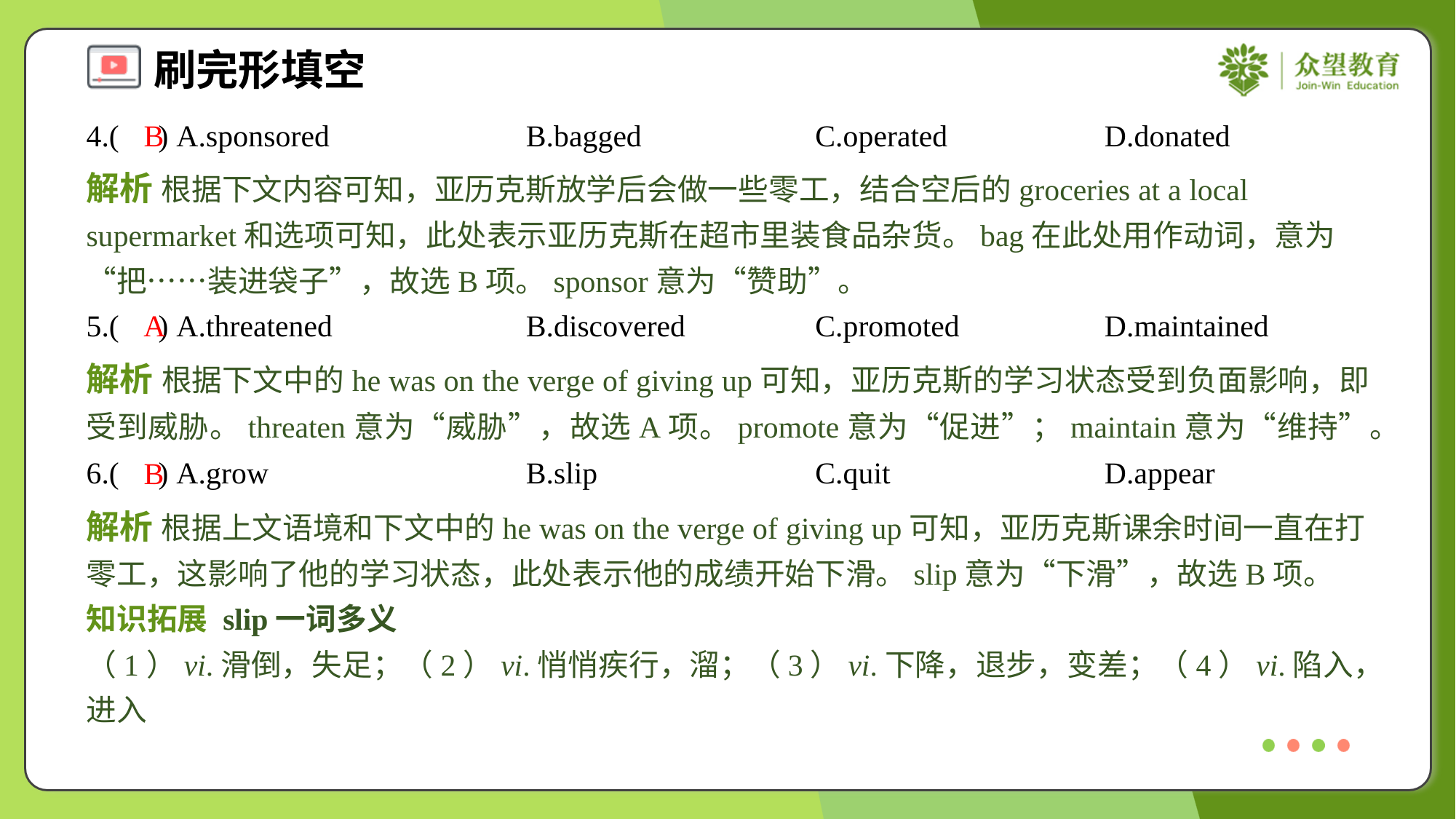

4.(     ) A.sponsored	B.bagged	C.operated	D.donated
B
解析 根据下文内容可知，亚历克斯放学后会做一些零工，结合空后的groceries at a local supermarket和选项可知，此处表示亚历克斯在超市里装食品杂货。bag在此处用作动词，意为“把……装进袋子”，故选B项。sponsor意为“赞助”。
5.(     ) A.threatened	B.discovered	C.promoted	D.maintained
A
解析 根据下文中的he was on the verge of giving up可知，亚历克斯的学习状态受到负面影响，即受到威胁。threaten意为“威胁”，故选A项。promote意为“促进”；maintain意为“维持”。
6.(     ) A.grow	B.slip	C.quit	D.appear
B
解析 根据上文语境和下文中的he was on the verge of giving up可知，亚历克斯课余时间一直在打零工，这影响了他的学习状态，此处表示他的成绩开始下滑。slip意为“下滑”，故选B项。
知识拓展 slip一词多义
（1）vi.滑倒，失足；（2）vi.悄悄疾行，溜；（3）vi.下降，退步，变差；（4）vi.陷入，进入